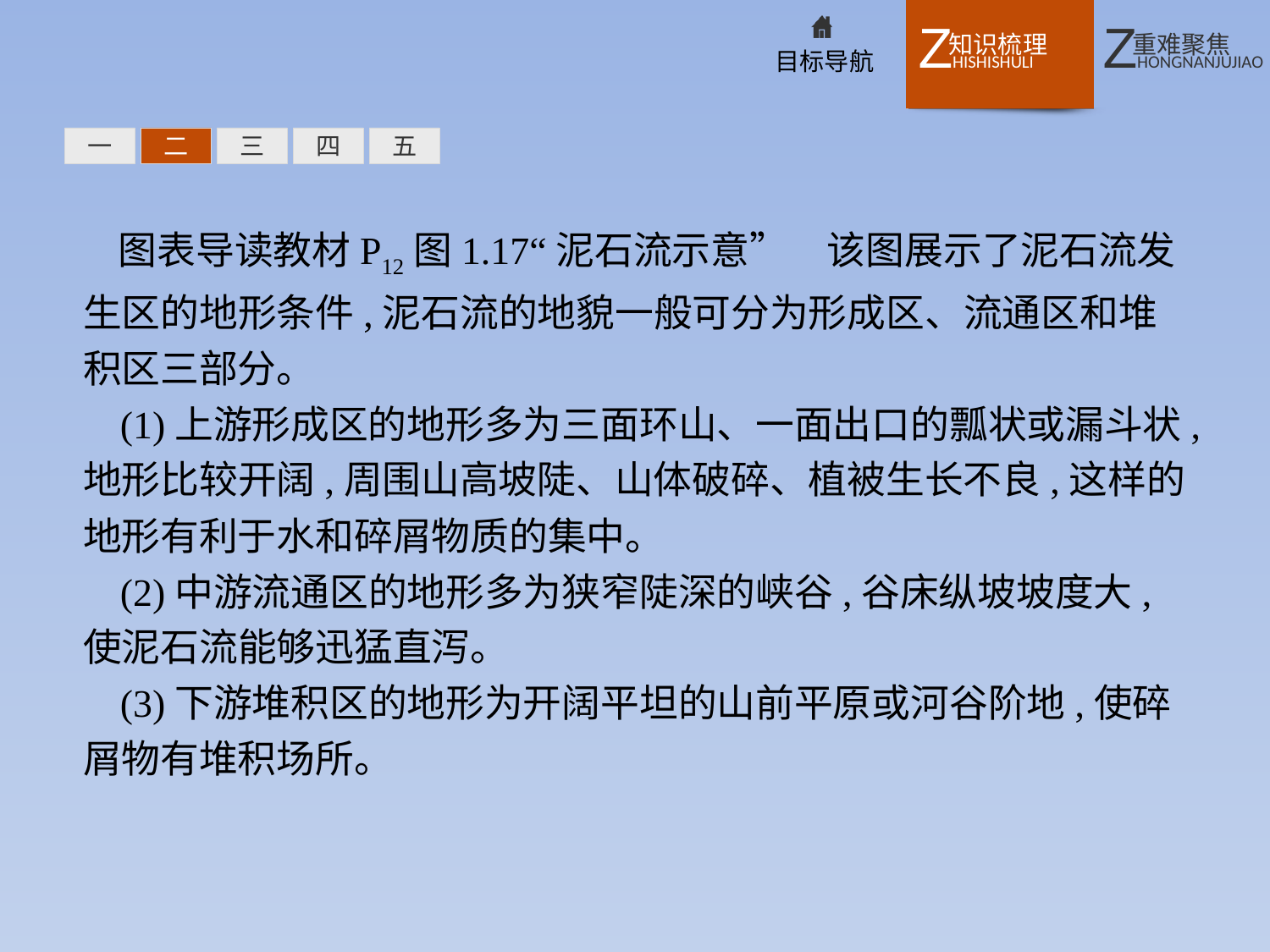

一
二
三
四
五
图表导读教材P12图1.17“泥石流示意”　该图展示了泥石流发生区的地形条件,泥石流的地貌一般可分为形成区、流通区和堆积区三部分。
(1)上游形成区的地形多为三面环山、一面出口的瓢状或漏斗状,地形比较开阔,周围山高坡陡、山体破碎、植被生长不良,这样的地形有利于水和碎屑物质的集中。
(2)中游流通区的地形多为狭窄陡深的峡谷,谷床纵坡坡度大,使泥石流能够迅猛直泻。
(3)下游堆积区的地形为开阔平坦的山前平原或河谷阶地,使碎屑物有堆积场所。